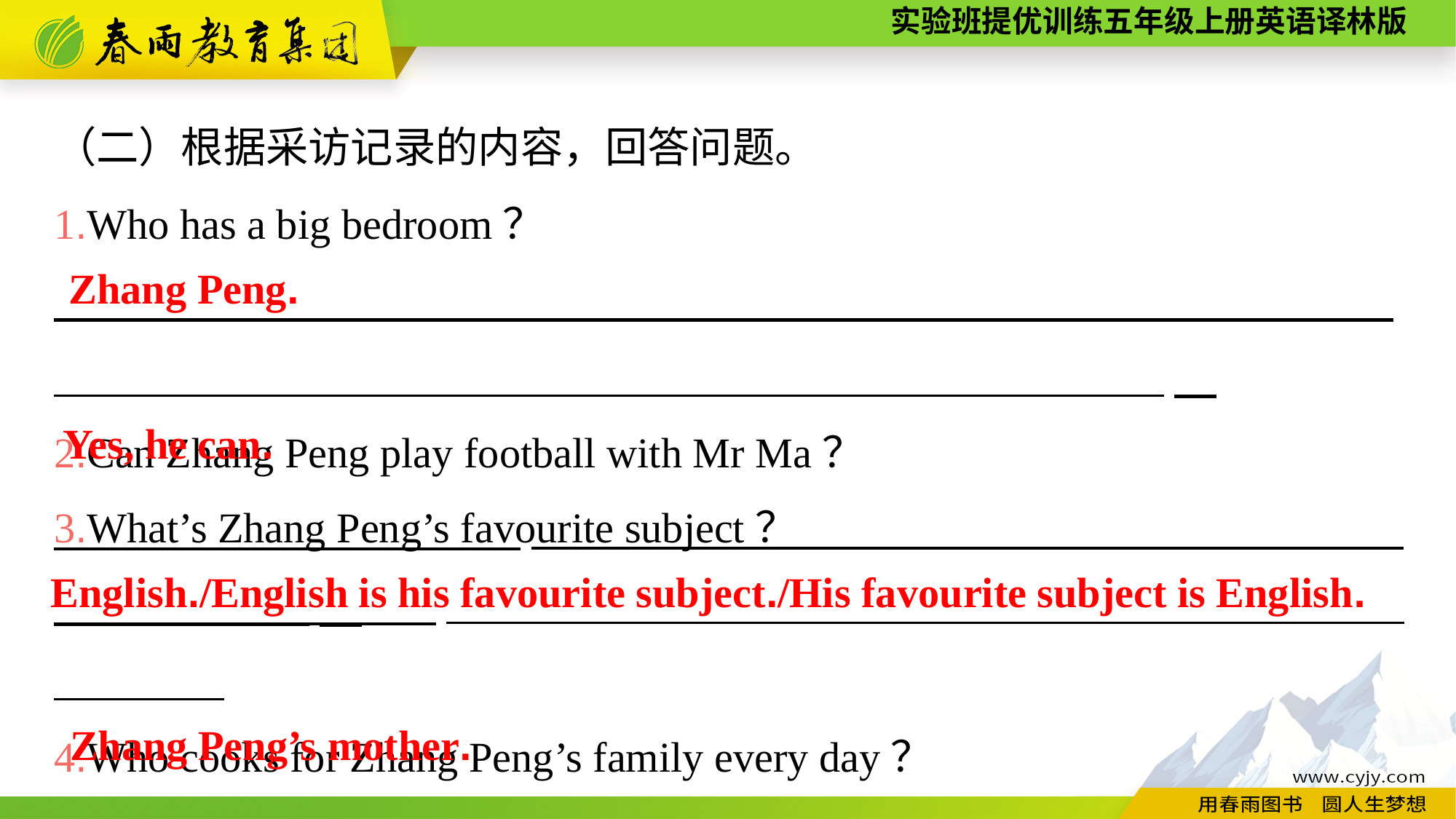

（二）根据采访记录的内容，回答问题。
1.Who has a big bedroom？
　　　　　_______________________________________________+____
2.Can Zhang Peng play football with Mr Ma？
　　　　　_____________________________________——____________
Zhang Peng.
Yes, he can.
3.What’s Zhang Peng’s favourite subject？
　　　　　_________________________________________——________
4.Who cooks for Zhang Peng’s family every day？
　　　　　_______________________—__________________________—
English./English is his favourite subject./His favourite subject is English.
Zhang Peng’s mother.